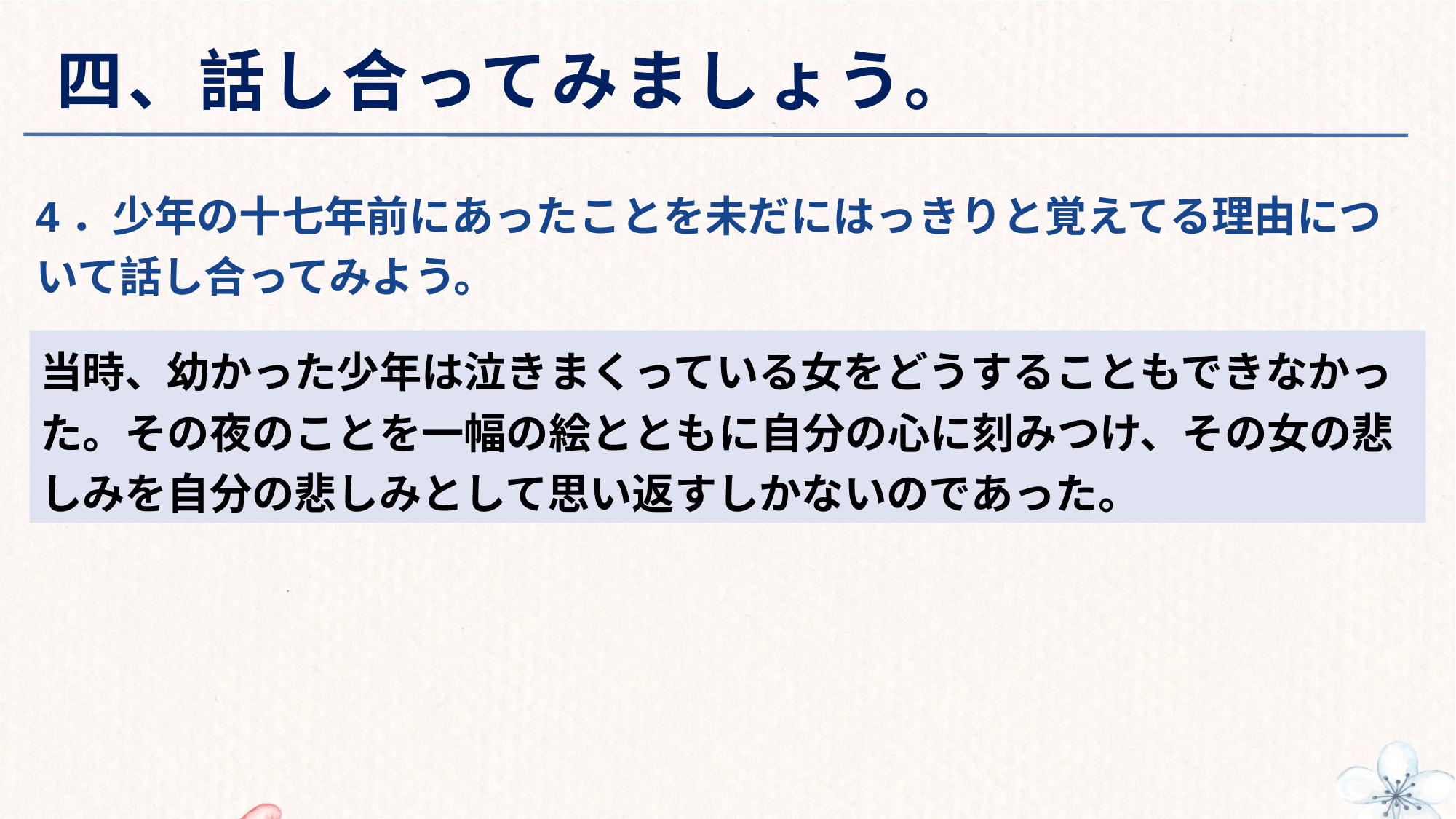

# 四、話し合ってみましょう。
4．少年の十七年前にあったことを未だにはっきりと覚えてる理由について話し合ってみよう。
当時、幼かった少年は泣きまくっている女をどうすることもできなかった。その夜のことを一幅の絵とともに自分の心に刻みつけ、その女の悲しみを自分の悲しみとして思い返すしかないのであった。